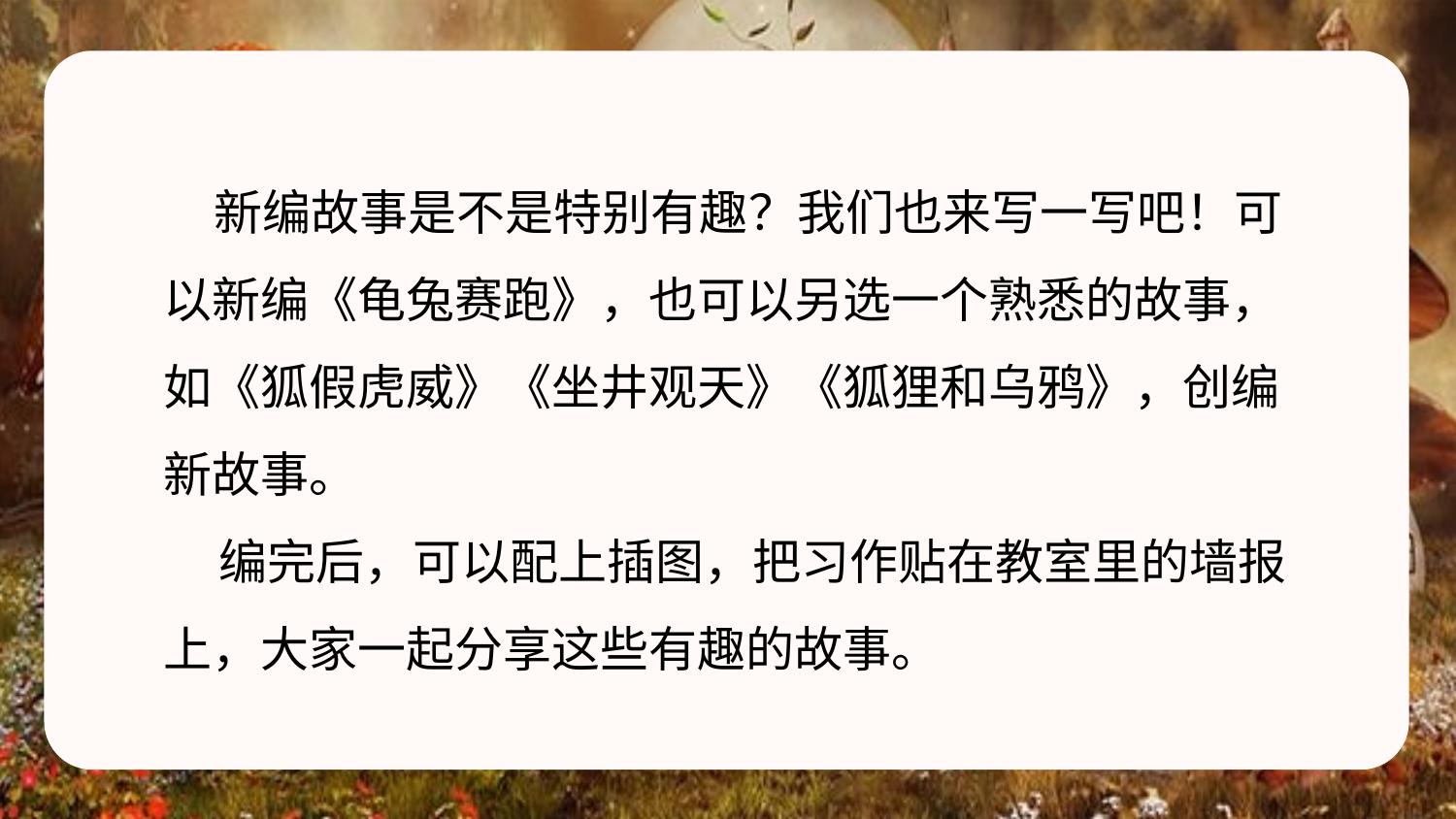

新编故事是不是特别有趣？我们也来写一写吧！可以新编《龟兔赛跑》，也可以另选一个熟悉的故事，如《狐假虎威》《坐井观天》《狐狸和乌鸦》，创编新故事。
    编完后，可以配上插图，把习作贴在教室里的墙报上，大家一起分享这些有趣的故事。